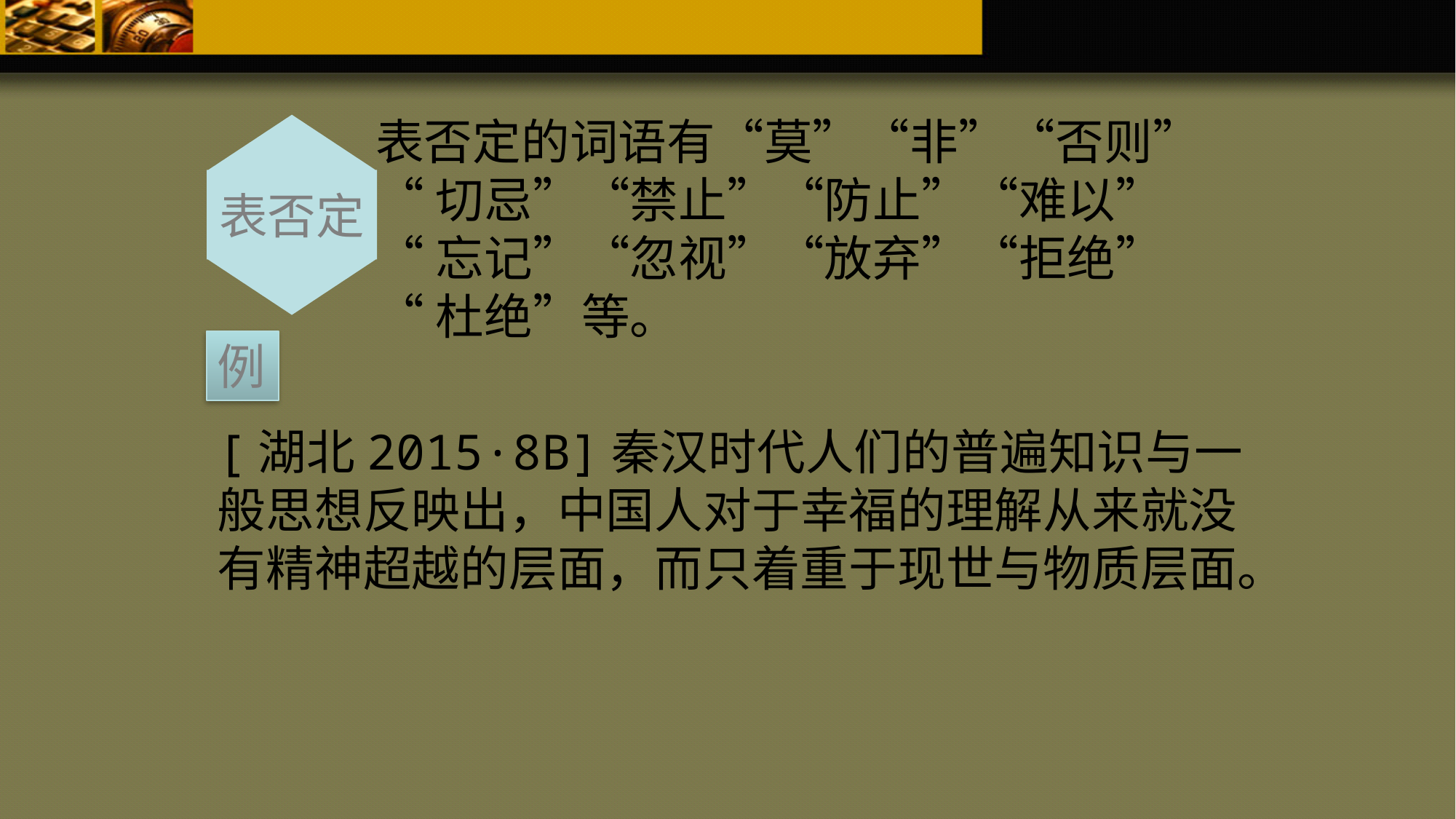

表否定的词语有“莫”“非”“否则”
“切忌”“禁止”“防止”“难以”
“忘记”“忽视”“放弃”“拒绝”
“杜绝”等。
表否定
例
[湖北2015·8B]秦汉时代人们的普遍知识与一般思想反映出，中国人对于幸福的理解从来就没有精神超越的层面，而只着重于现世与物质层面。